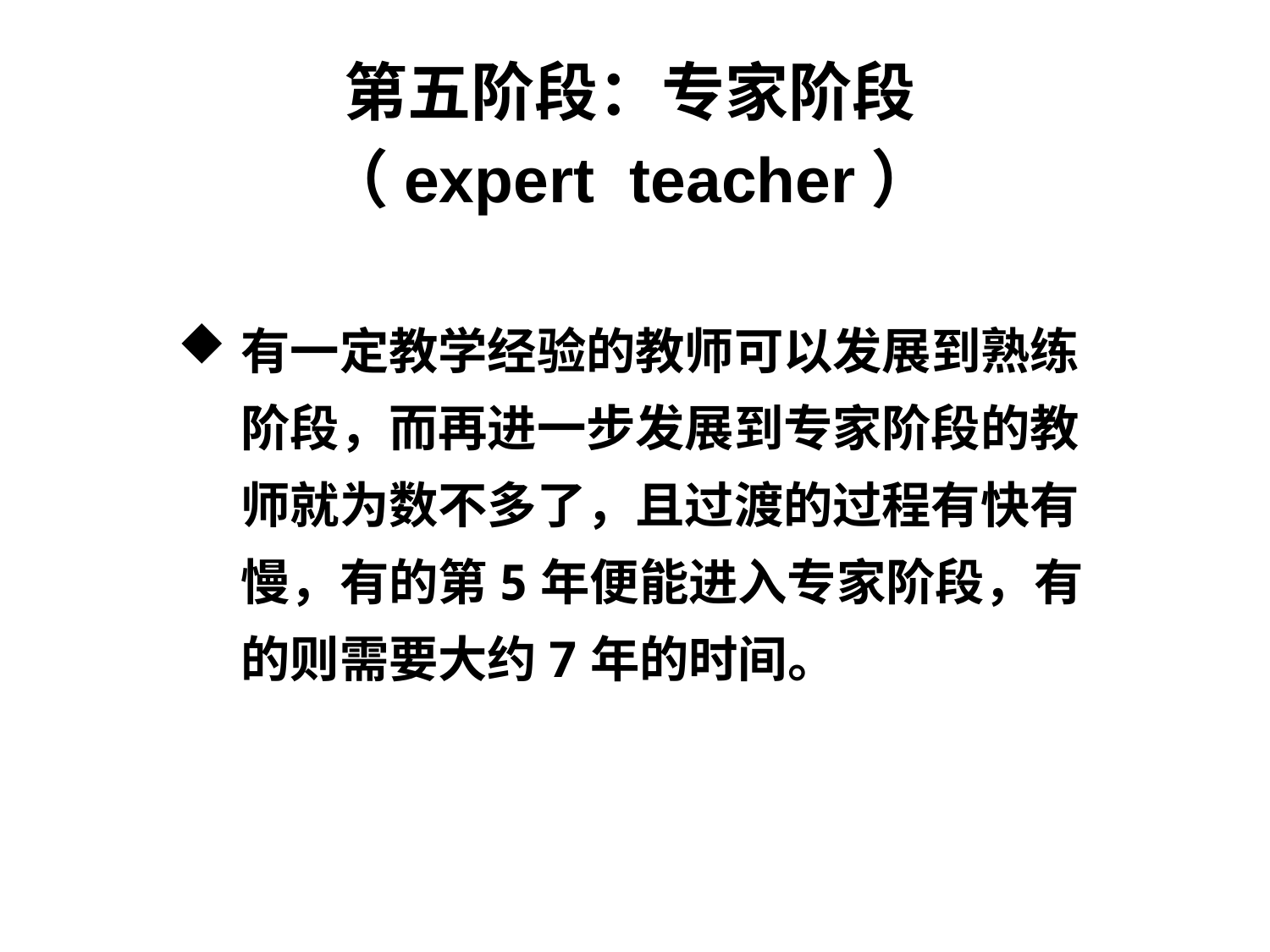

第五阶段：专家阶段
（expert  teacher）
有一定教学经验的教师可以发展到熟练阶段，而再进一步发展到专家阶段的教师就为数不多了，且过渡的过程有快有慢，有的第5年便能进入专家阶段，有的则需要大约7年的时间。